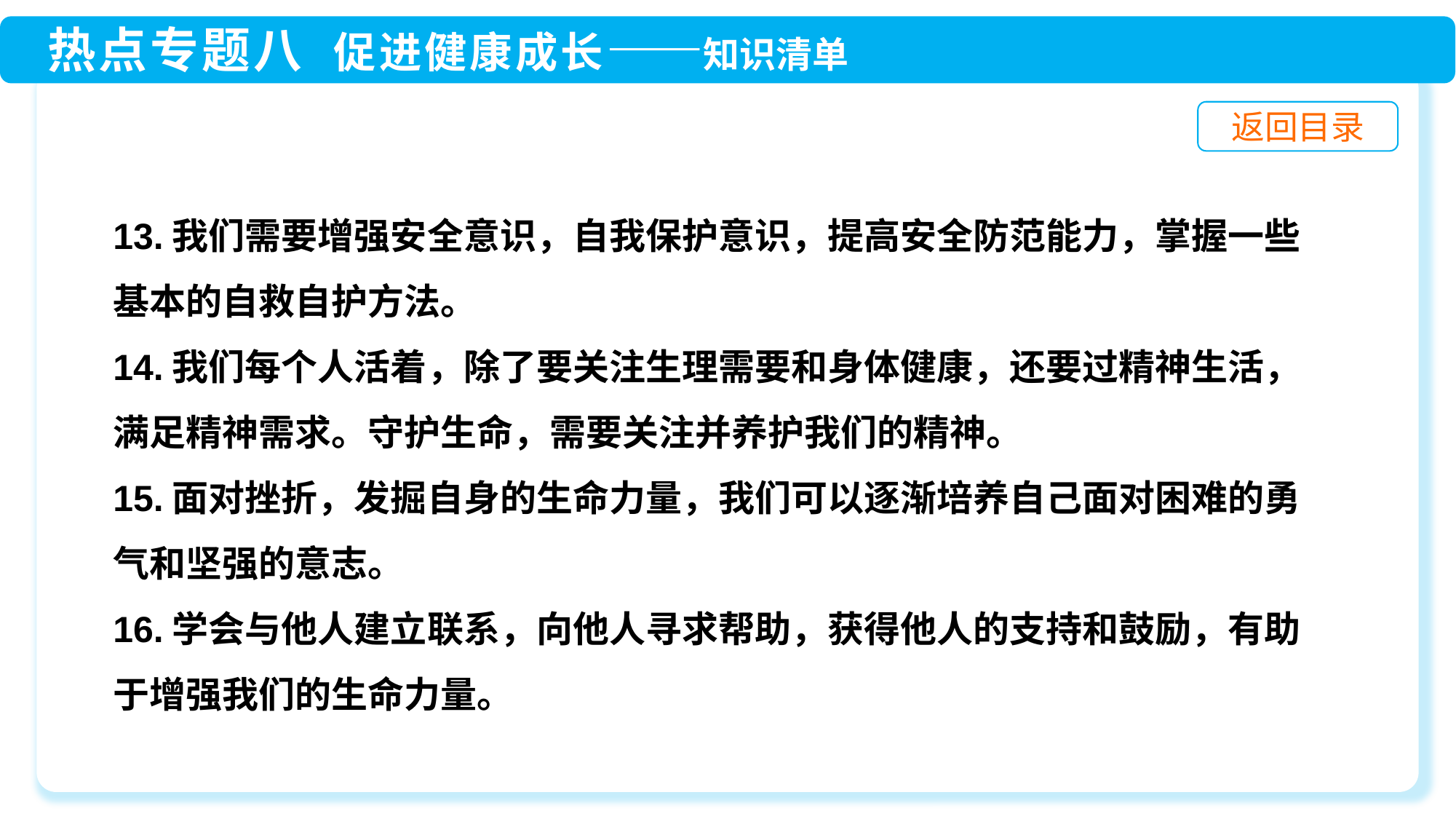

13.我们需要增强安全意识，自我保护意识，提高安全防范能力，掌握一些基本的自救自护方法。
14.我们每个人活着，除了要关注生理需要和身体健康，还要过精神生活，满足精神需求。守护生命，需要关注并养护我们的精神。
15.面对挫折，发掘自身的生命力量，我们可以逐渐培养自己面对困难的勇气和坚强的意志。
16.学会与他人建立联系，向他人寻求帮助，获得他人的支持和鼓励，有助于增强我们的生命力量。